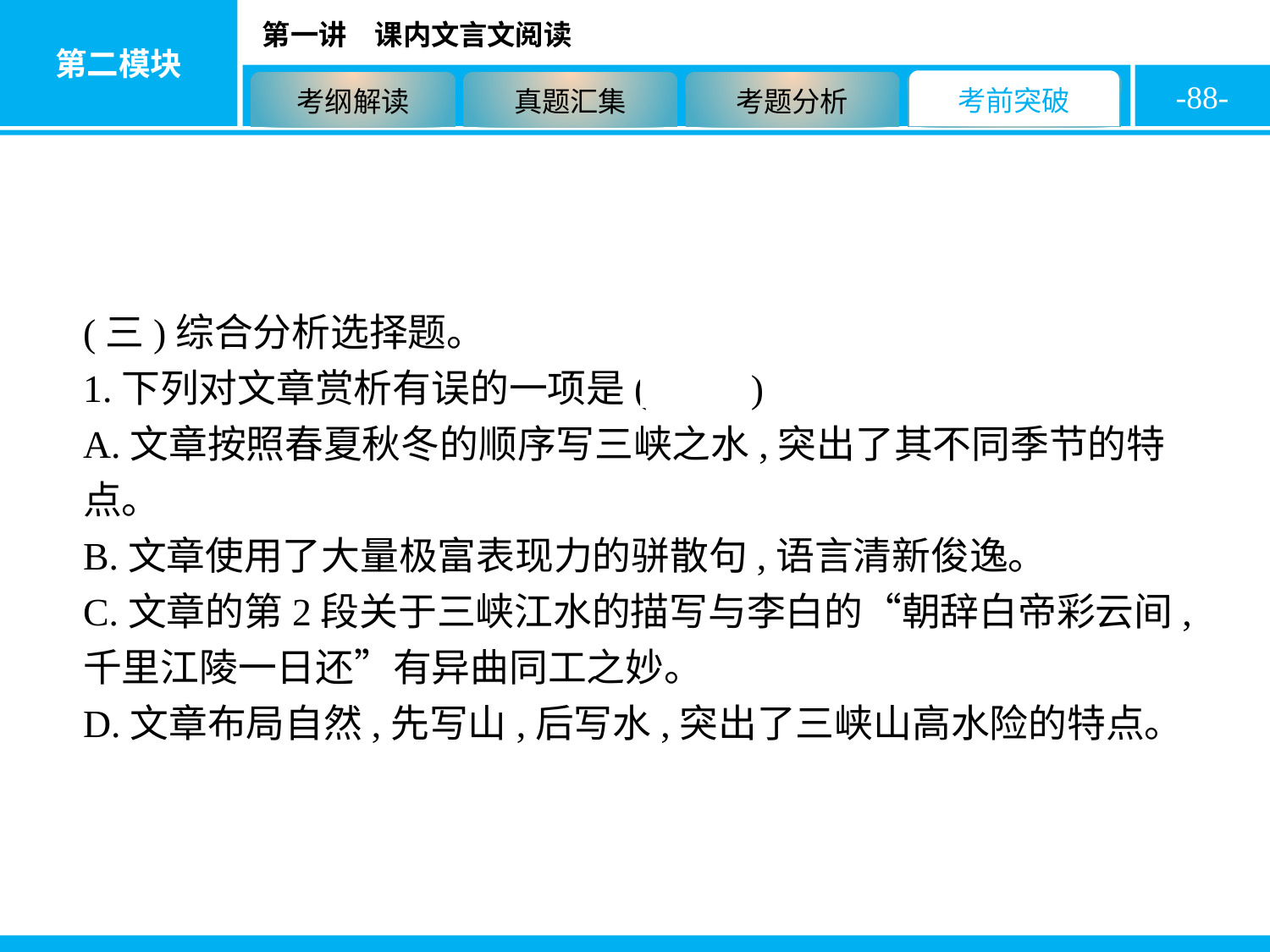

-88-
(三)综合分析选择题。
1.下列对文章赏析有误的一项是(    A    )
A.文章按照春夏秋冬的顺序写三峡之水,突出了其不同季节的特点。
B.文章使用了大量极富表现力的骈散句,语言清新俊逸。
C.文章的第2段关于三峡江水的描写与李白的“朝辞白帝彩云间,千里江陵一日还”有异曲同工之妙。
D.文章布局自然,先写山,后写水,突出了三峡山高水险的特点。